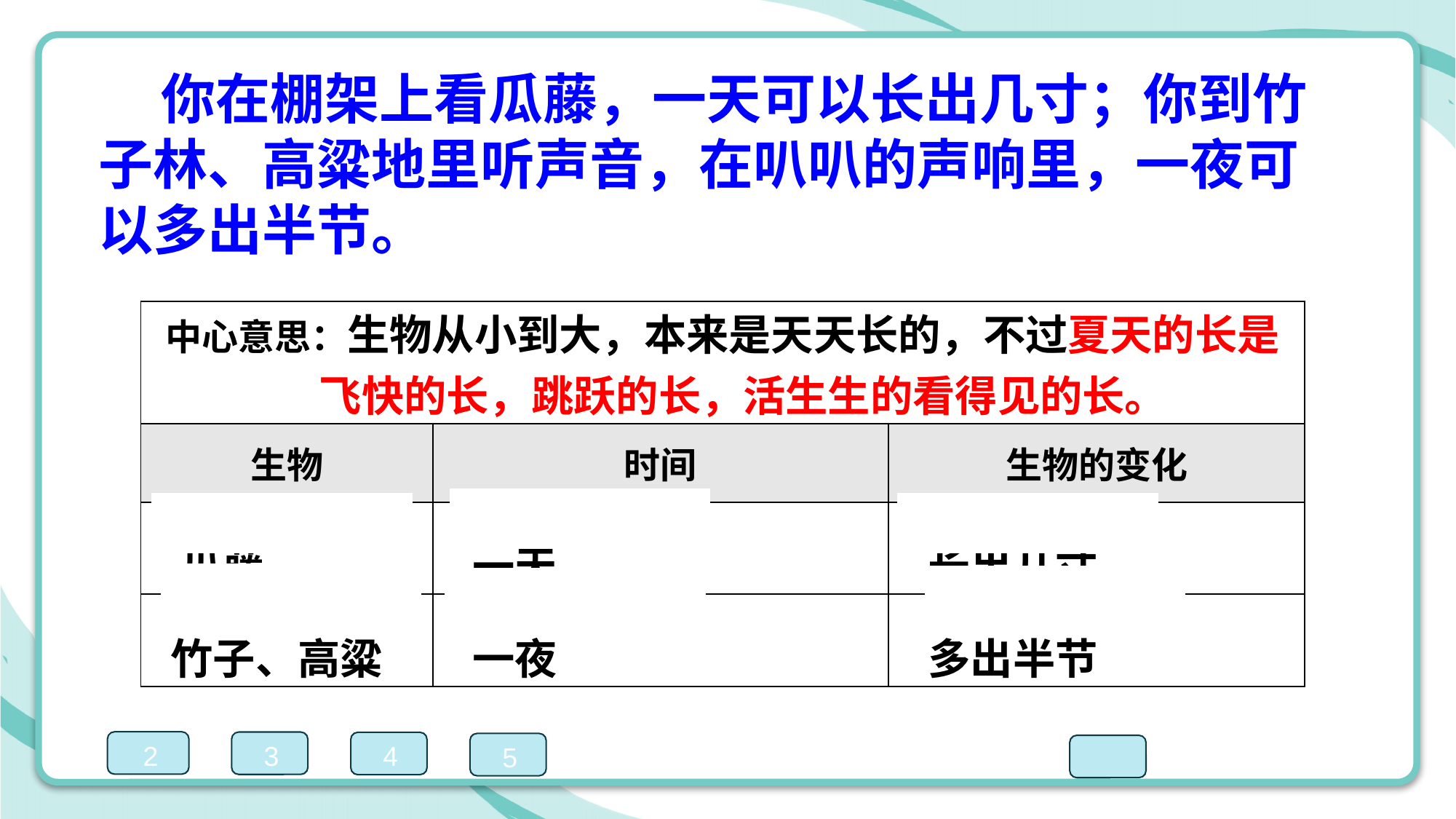

你在棚架上看瓜藤，一天可以长出几寸；你到竹子林、高粱地里听声音，在叭叭的声响里，一夜可以多出半节。
| 中心意思：生物从小到大，本来是天天长的，不过夏天的长是 飞快的长，跳跃的长，活生生的看得见的长。 |  |  |
| --- | --- | --- |
| 生物 | 时间 | 生物的变化 |
| 瓜藤 | 一天 | 长出几寸 |
| 竹子、高粱 | 一夜 | 多出半节 |

2

3

4

5